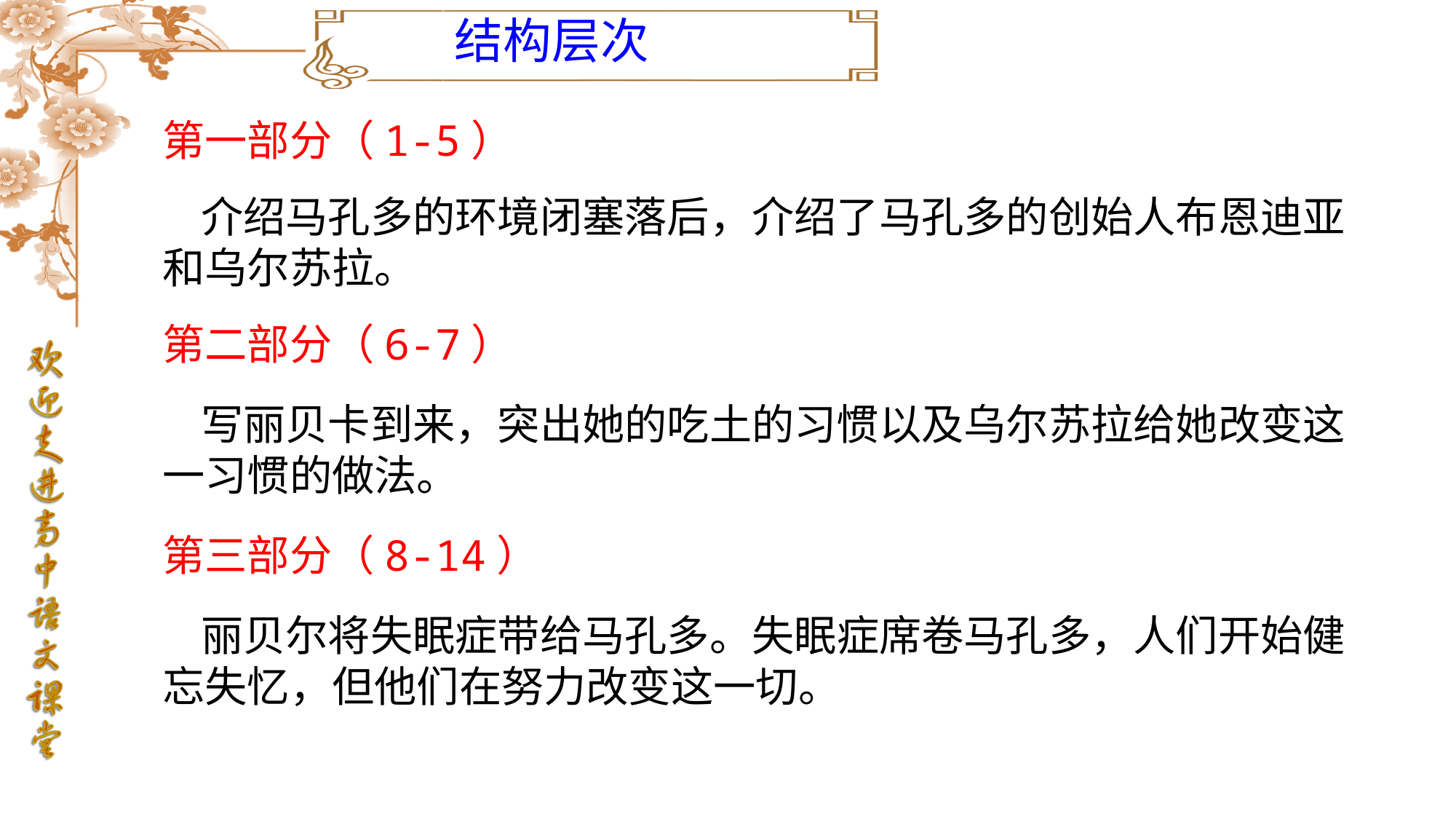

结构层次
第一部分（1-5）

   介绍马孔多的环境闭塞落后，介绍了马孔多的创始人布恩迪亚和乌尔苏拉。

第二部分（6-7）

   写丽贝卡到来，突出她的吃土的习惯以及乌尔苏拉给她改变这一习惯的做法。

第三部分（8-14）

   丽贝尔将失眠症带给马孔多。失眠症席卷马孔多，人们开始健忘失忆，但他们在努力改变这一切。